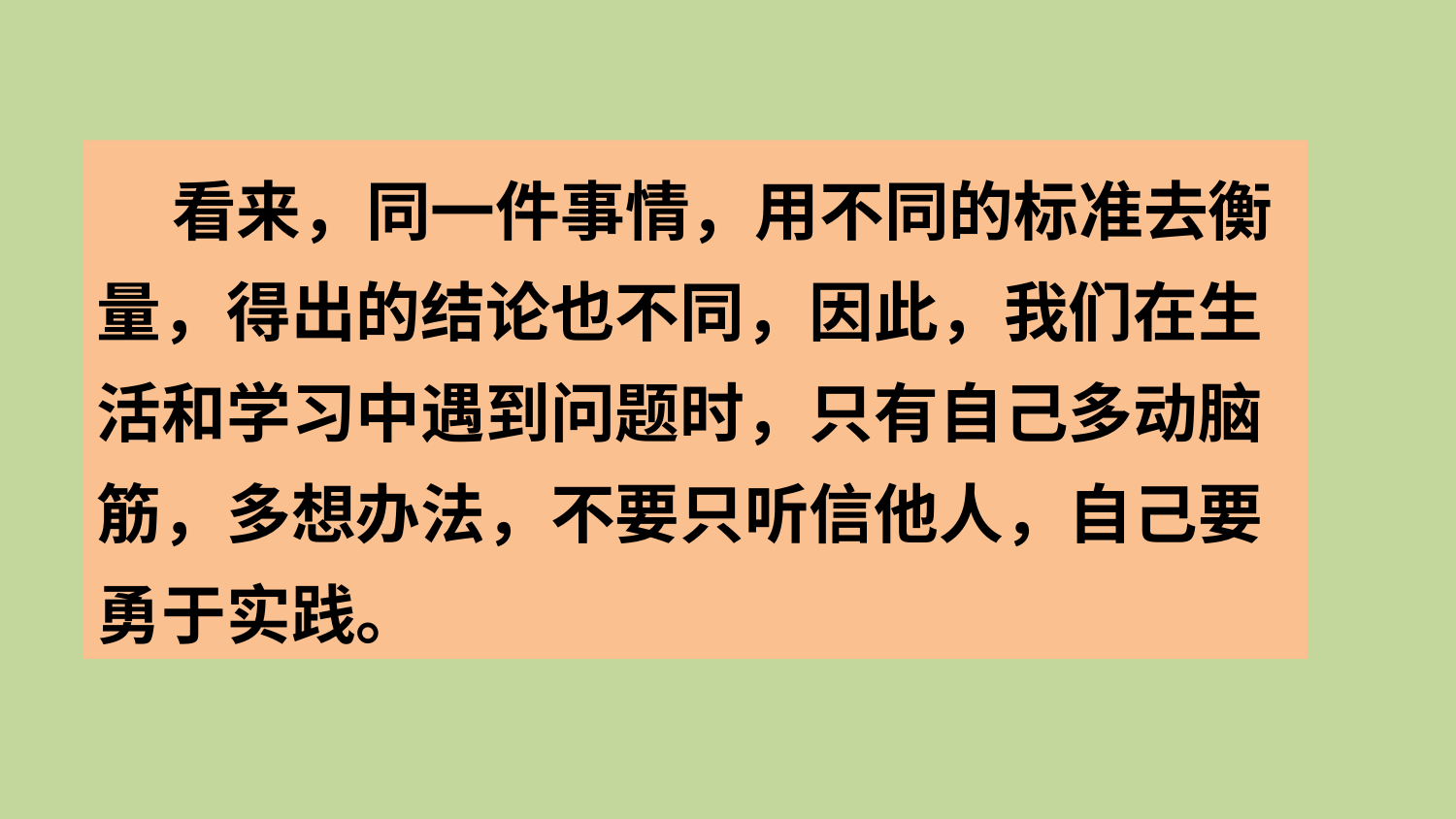

看来，同一件事情，用不同的标准去衡量，得出的结论也不同，因此，我们在生活和学习中遇到问题时，只有自己多动脑筋，多想办法，不要只听信他人，自己要勇于实践。